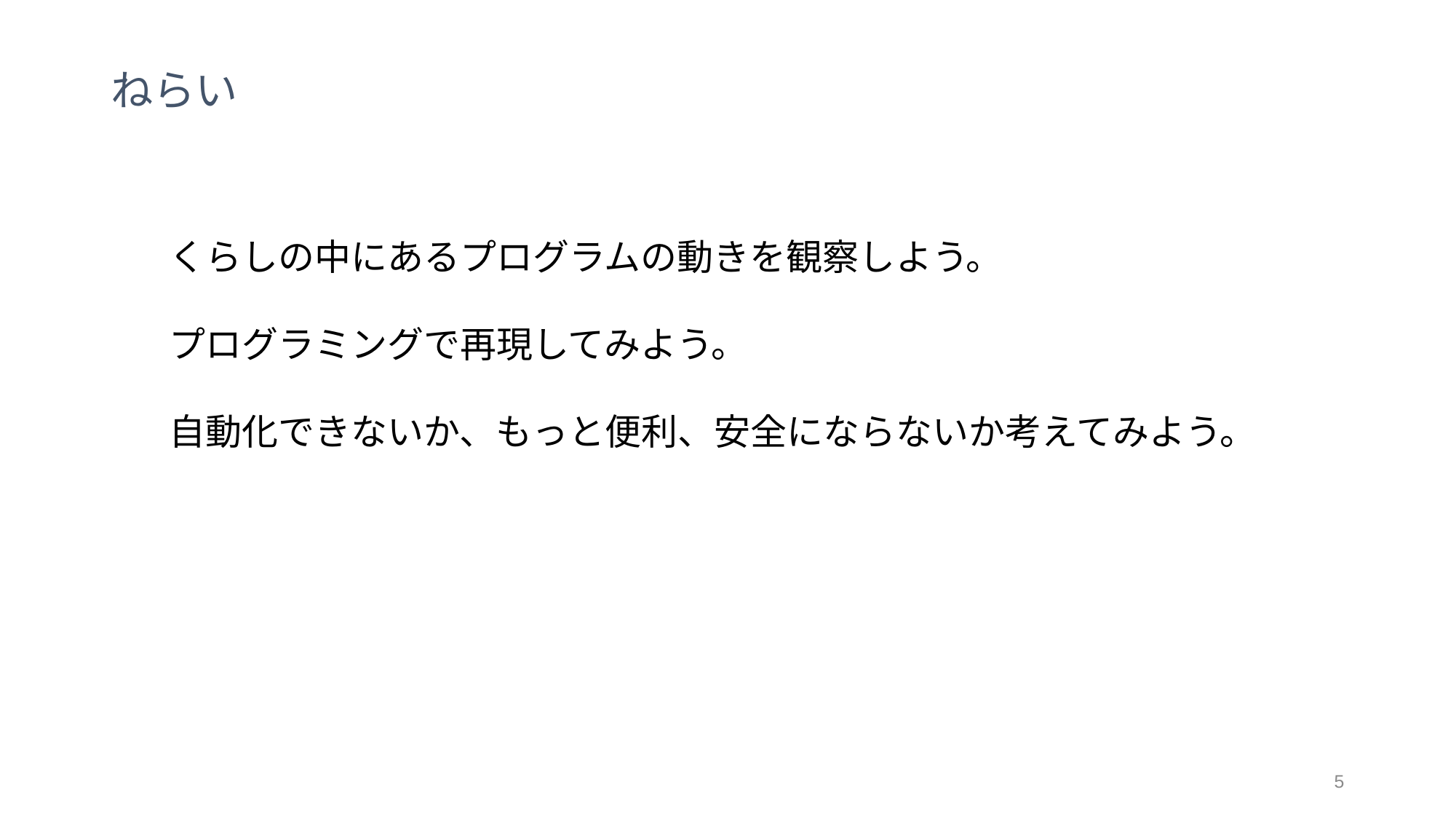

# ねらい
くらしの中にあるプログラムの動きを観察しよう。
プログラミングで再現してみよう。
自動化できないか、もっと便利、安全にならないか考えてみよう。
5